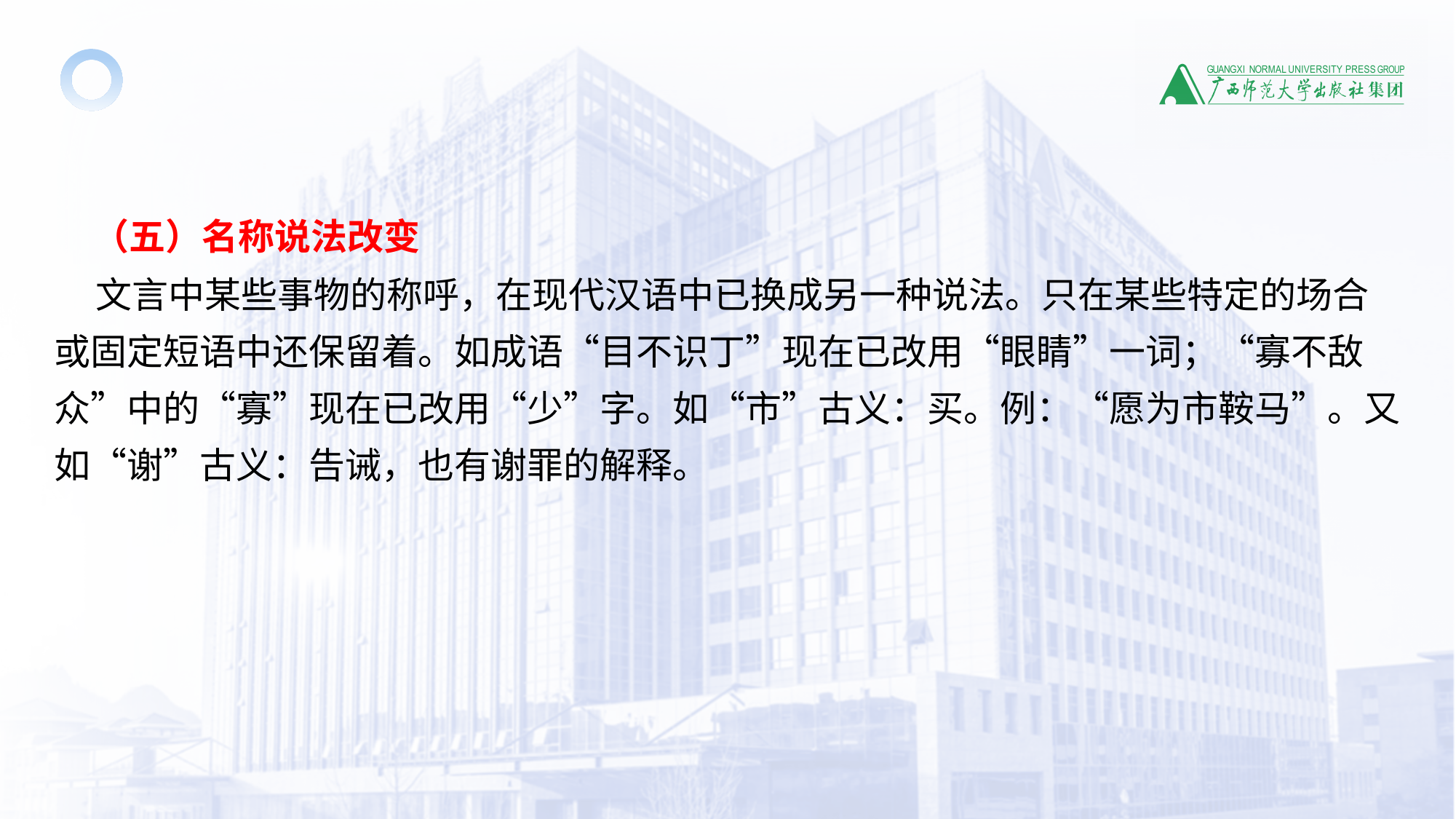

（五）名称说法改变
    文言中某些事物的称呼，在现代汉语中已换成另一种说法。只在某些特定的场合或固定短语中还保留着。如成语“目不识丁”现在已改用“眼睛”一词；“寡不敌众”中的“寡”现在已改用“少”字。如“市”古义：买。例：“愿为市鞍马”。又如“谢”古义：告诫，也有谢罪的解释。